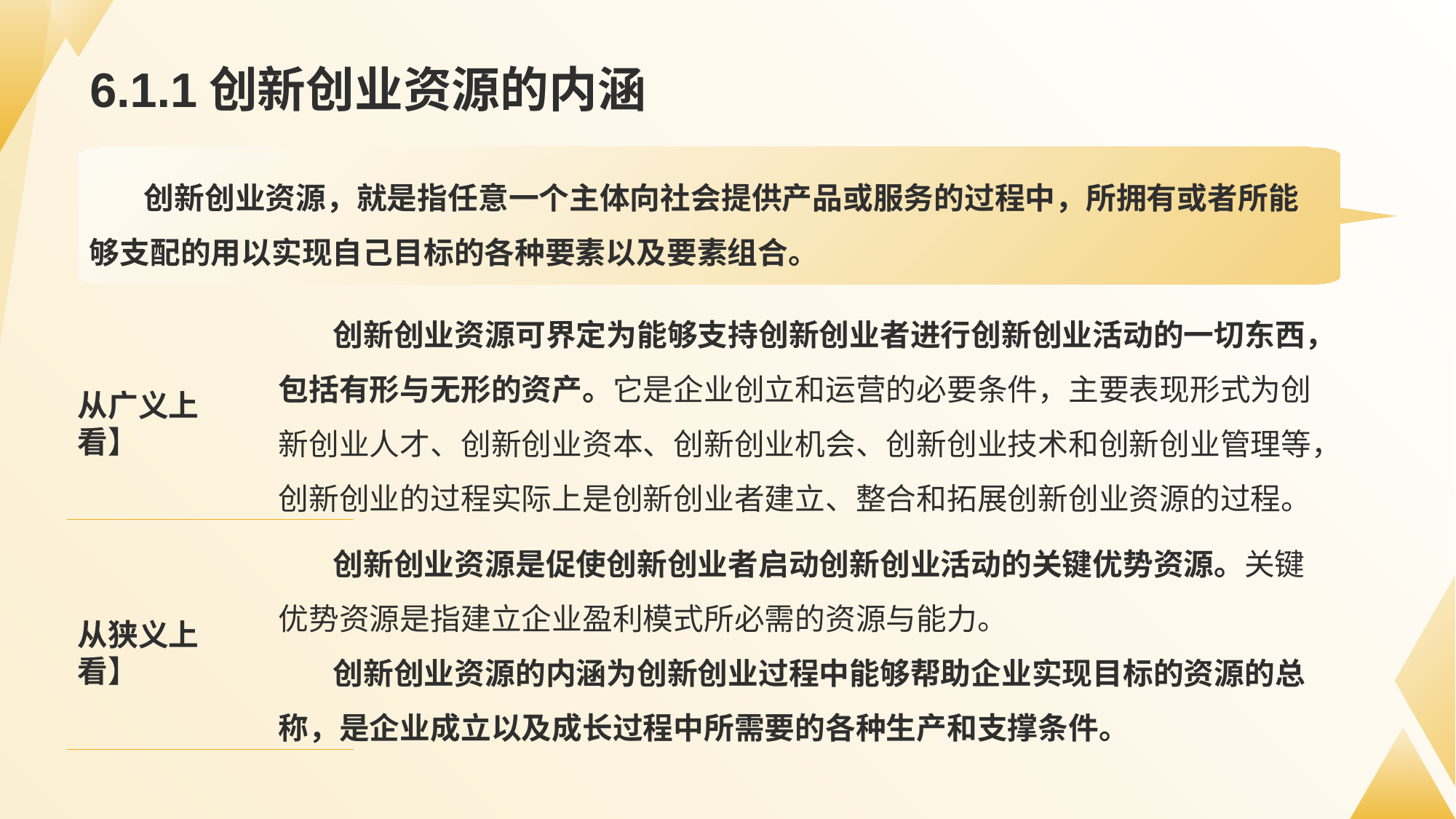

# 6.1.1创新创业资源的内涵

创新创业资源，就是指任意一个主体向社会提供产品或服务的过程中，所拥有或者所能够支配的用以实现自己目标的各种要素以及要素组合。
创新创业资源可界定为能够支持创新创业者进行创新创业活动的一切东西，包括有形与无形的资产。它是企业创立和运营的必要条件，主要表现形式为创新创业人才、创新创业资本、创新创业机会、创新创业技术和创新创业管理等，创新创业的过程实际上是创新创业者建立、整合和拓展创新创业资源的过程。
从广义上看】
创新创业资源是促使创新创业者启动创新创业活动的关键优势资源。关键优势资源是指建立企业盈利模式所必需的资源与能力。
创新创业资源的内涵为创新创业过程中能够帮助企业实现目标的资源的总称，是企业成立以及成长过程中所需要的各种生产和支撑条件。
从狭义上看】